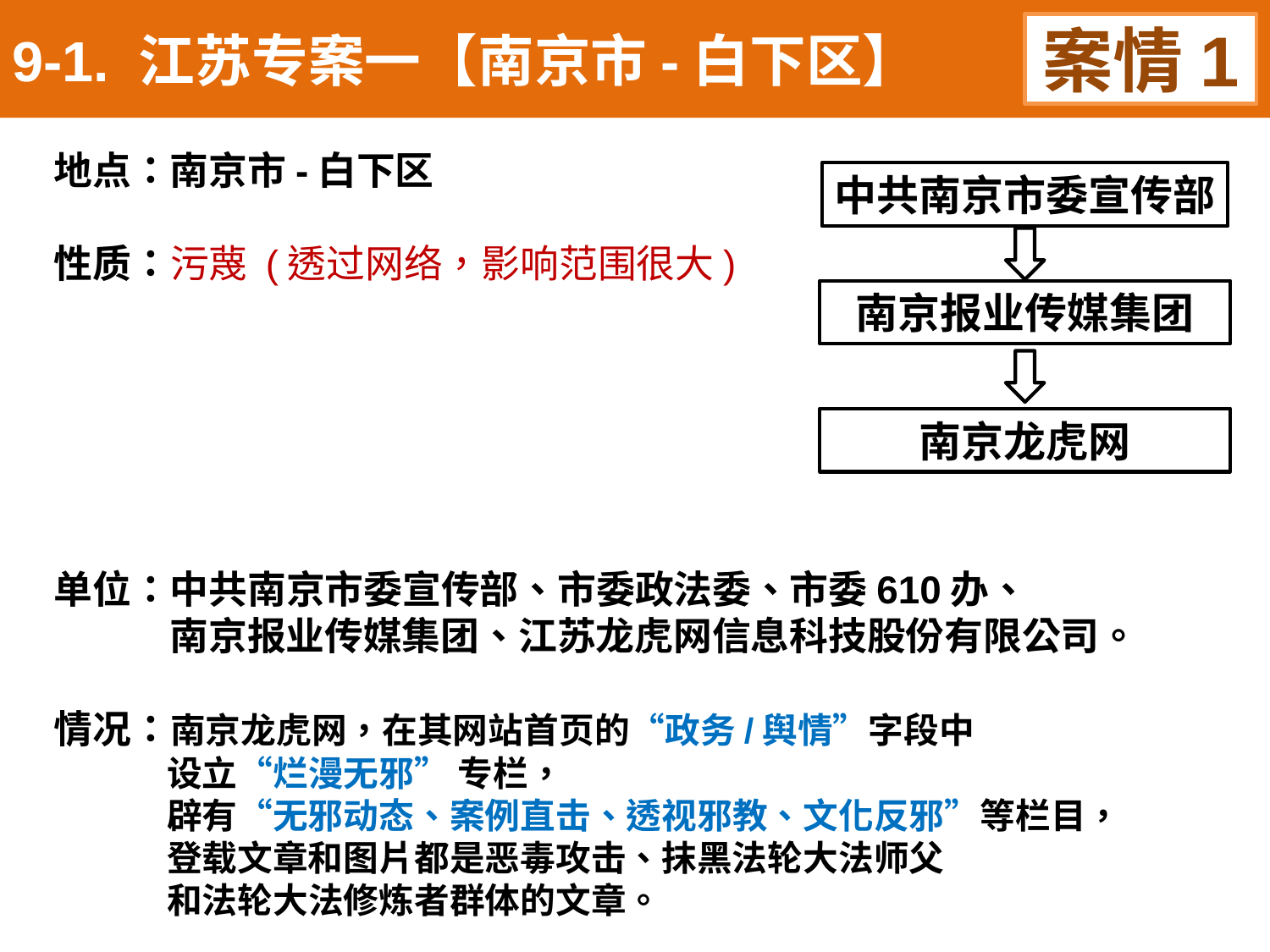

9-1. 江苏专案一【南京市-白下区】
案情1

地点：南京市-白下区

性质：污蔑 (透过网络，影响范围很大)

单位：中共南京市委宣传部、市委政法委、市委610办、
            南京报业传媒集团、江苏龙虎网信息科技股份有限公司。

情况：南京龙虎网，在其网站首页的“政务/舆情”字段中
             设立“烂漫无邪” 专栏，
             辟有“无邪动态、案例直击、透视邪教、文化反邪”等栏目，
             登载文章和图片都是恶毒攻击、抹黑法轮大法师父
             和法轮大法修炼者群体的文章。
中共南京市委宣传部

南京报业传媒集团

南京龙虎网